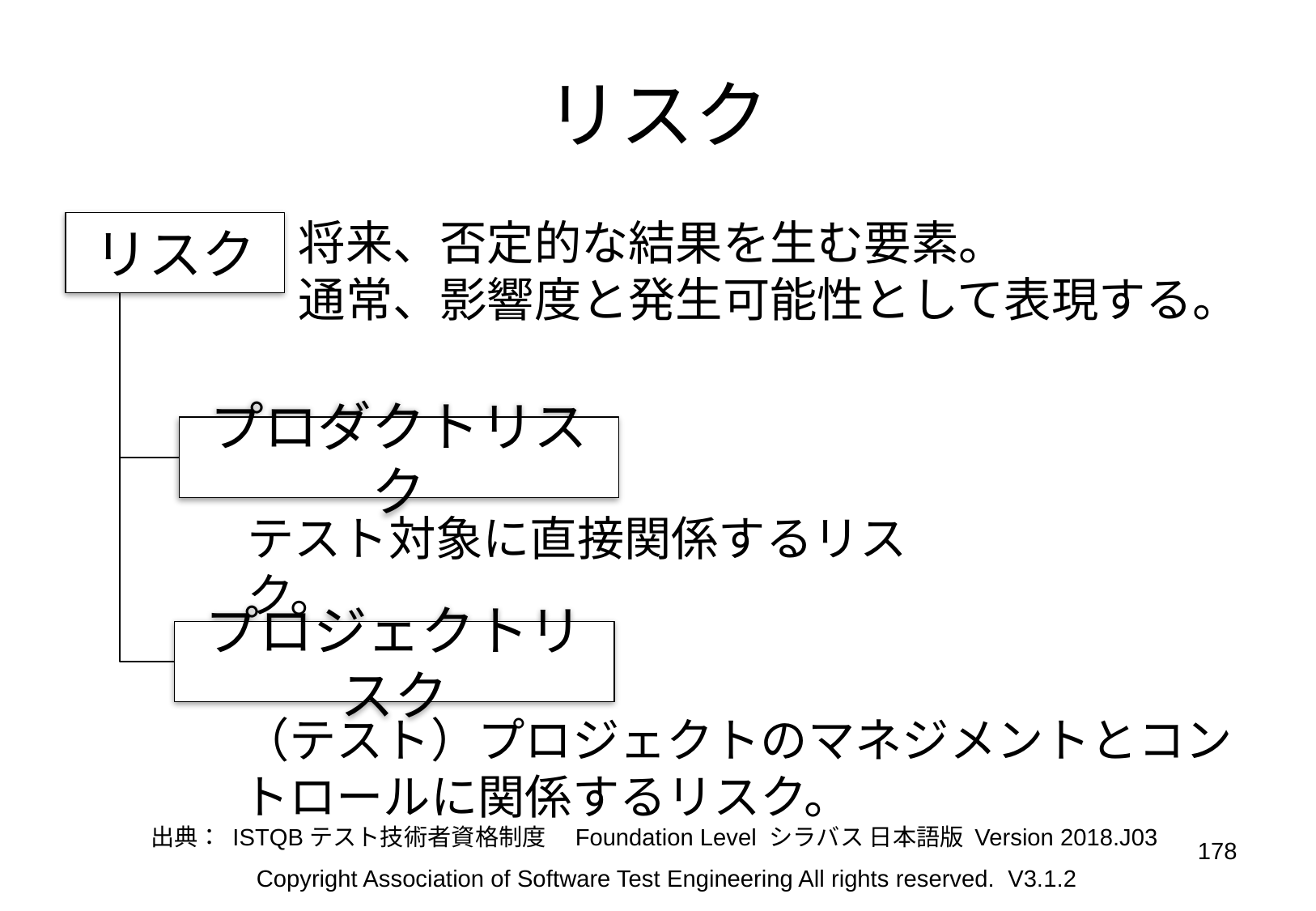

# リスク
将来、否定的な結果を生む要素。
通常、影響度と発生可能性として表現する。
リスク
プロダクトリスク
テスト対象に直接関係するリスク。
プロジェクトリスク
（テスト）プロジェクトのマネジメントとコントロールに関係するリスク。
出典： ISTQBテスト技術者資格制度　Foundation Level シラバス 日本語版 Version 2018.J03
178
Copyright Association of Software Test Engineering All rights reserved.  V3.1.2